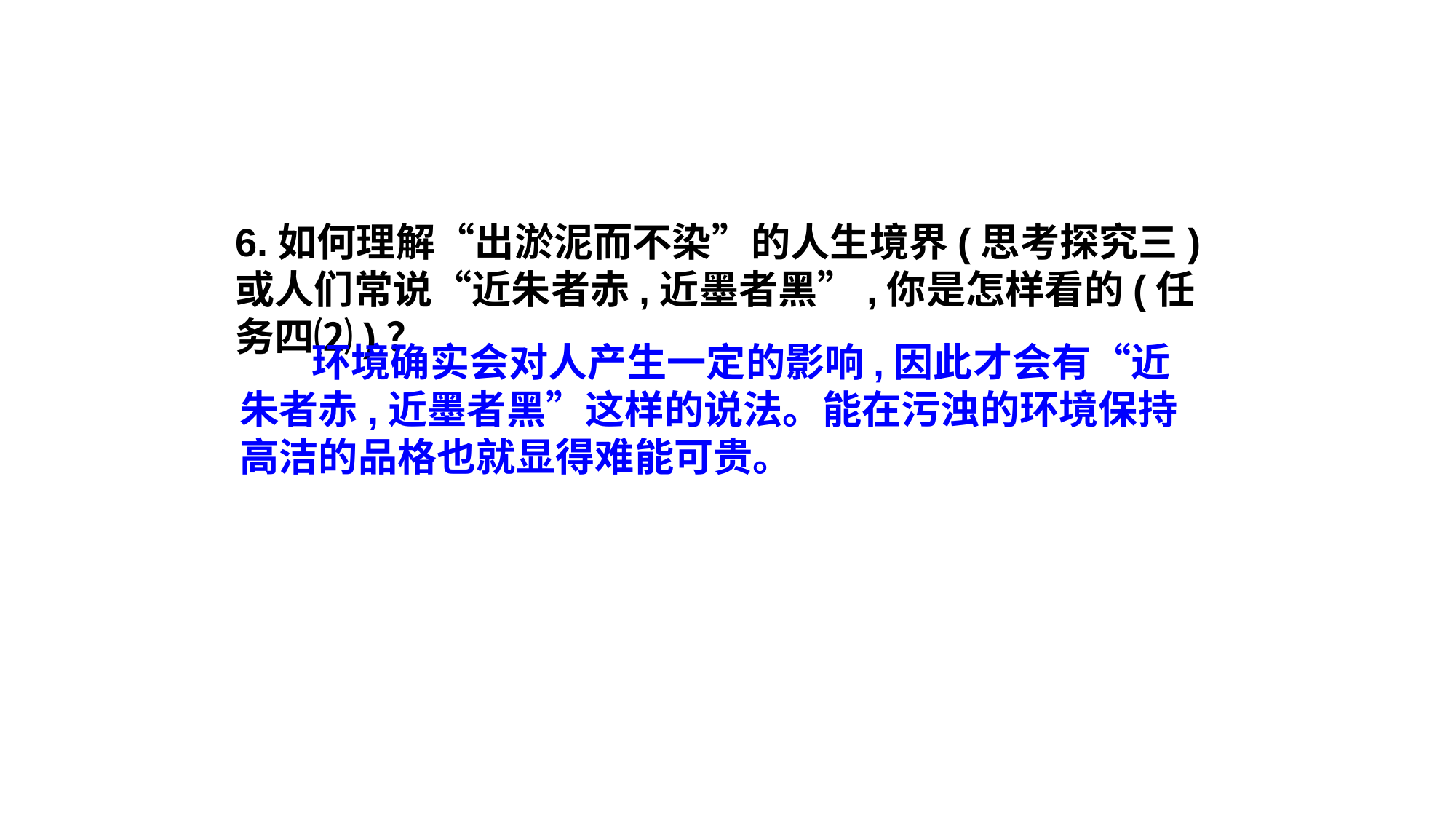

6.如何理解“出淤泥而不染”的人生境界(思考探究三)或人们常说“近朱者赤,近墨者黑”,你是怎样看的(任务四⑵)？
       环境确实会对人产生一定的影响,因此才会有“近朱者赤,近墨者黑”这样的说法。能在污浊的环境保持高洁的品格也就显得难能可贵。